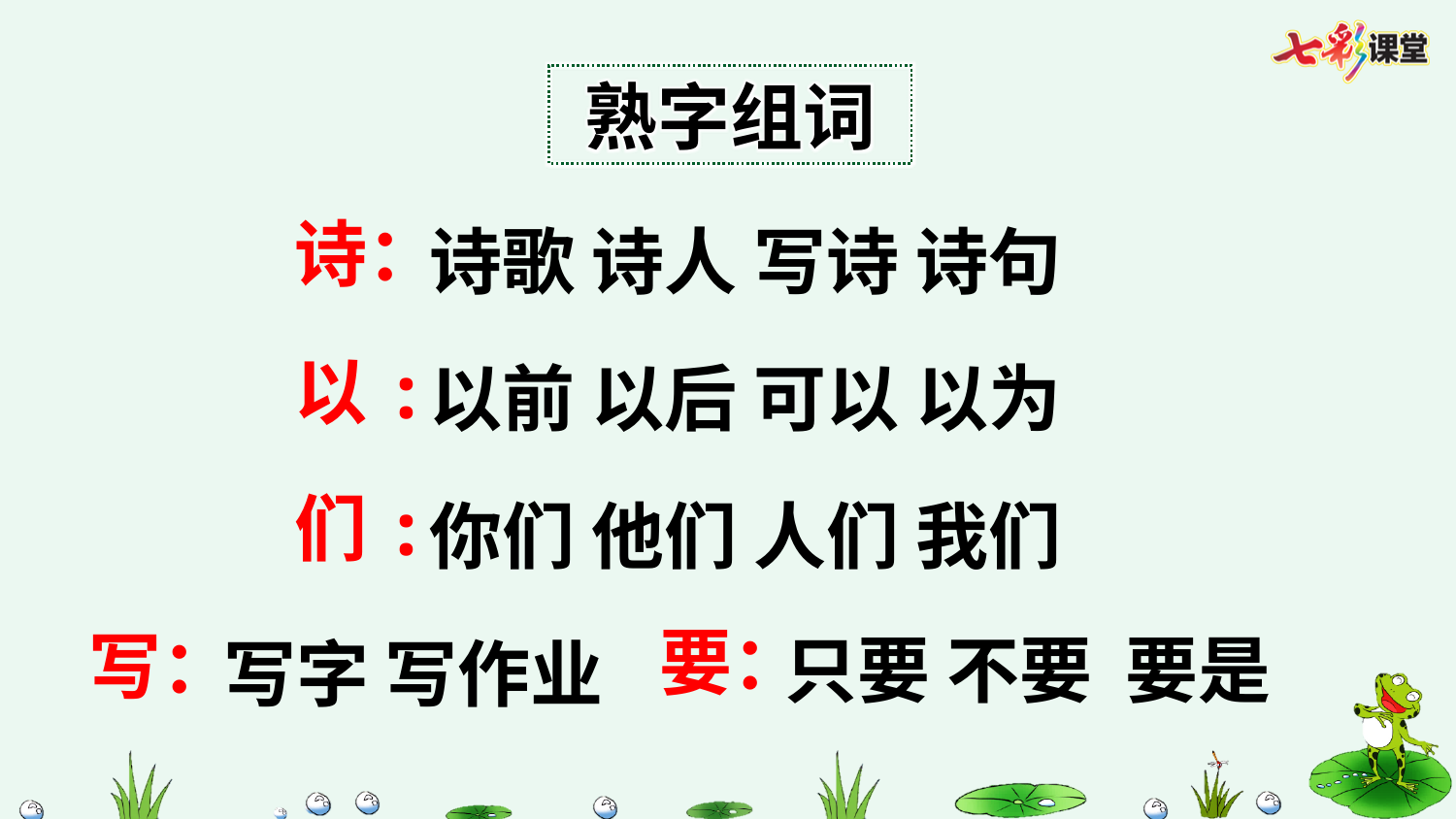

熟字组词
诗：
诗歌 诗人 写诗 诗句
以:
以前 以后 可以 以为
们:
你们 他们 人们 我们
要：
写：
只要 不要  要是
写字 写作业